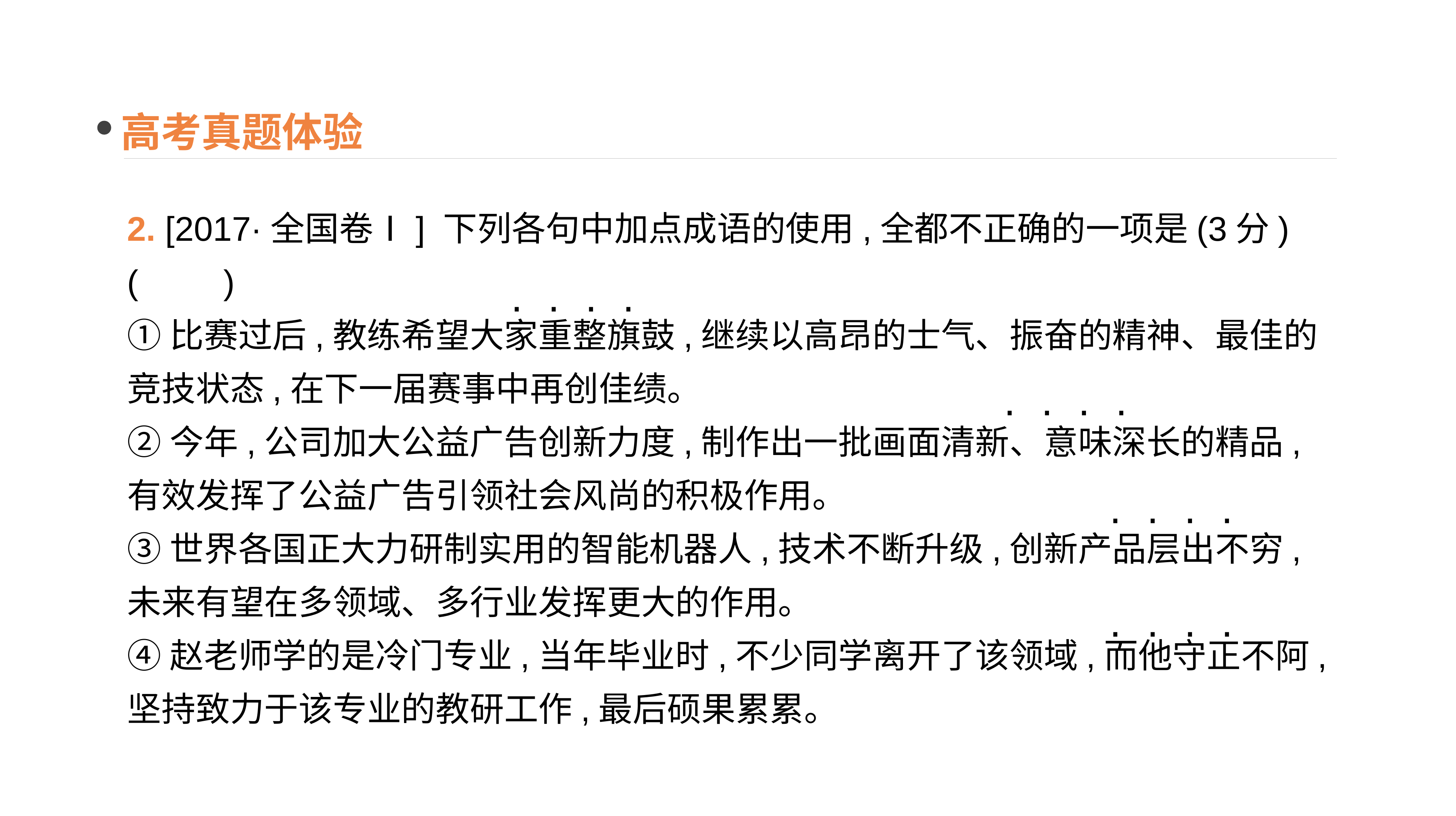

高考真题体验

2. [2017·全国卷Ⅰ] 下列各句中加点成语的使用,全都不正确的一项是(3分)(　　)
①比赛过后,教练希望大家重整旗鼓,继续以高昂的士气、振奋的精神、最佳的竞技状态,在下一届赛事中再创佳绩。
②今年,公司加大公益广告创新力度,制作出一批画面清新、意味深长的精品,有效发挥了公益广告引领社会风尚的积极作用。
③世界各国正大力研制实用的智能机器人,技术不断升级,创新产品层出不穷,未来有望在多领域、多行业发挥更大的作用。
④赵老师学的是冷门专业,当年毕业时,不少同学离开了该领域,而他守正不阿,坚持致力于该专业的教研工作,最后硕果累累。

·  ·  ·  ·
 ·  ·  ·  ·
 ·  ·  ·  ·
 ·  ·  ·  ·